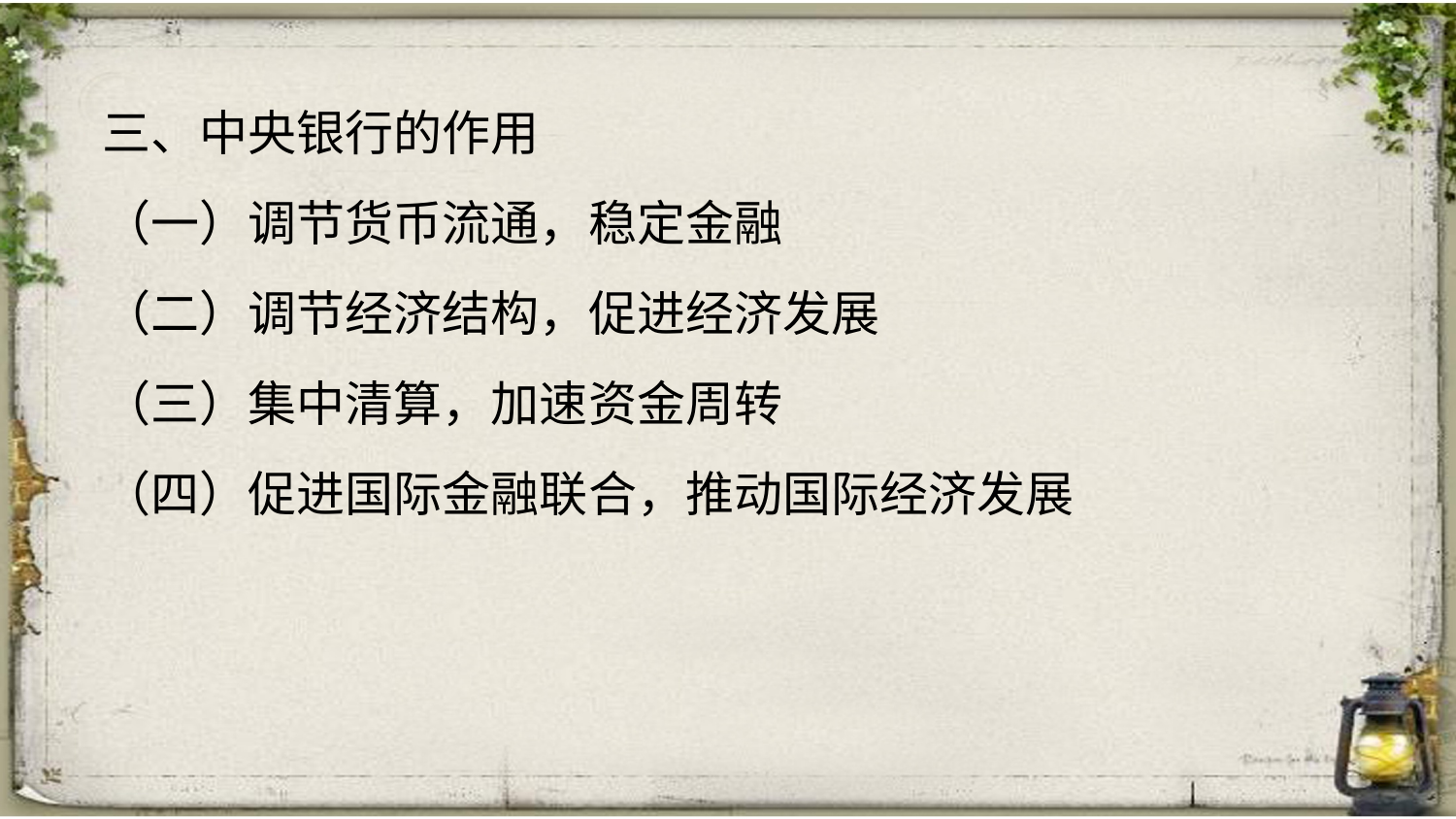

三、中央银行的作用
（一）调节货币流通，稳定金融
（二）调节经济结构，促进经济发展
（三）集中清算，加速资金周转
（四）促进国际金融联合，推动国际经济发展